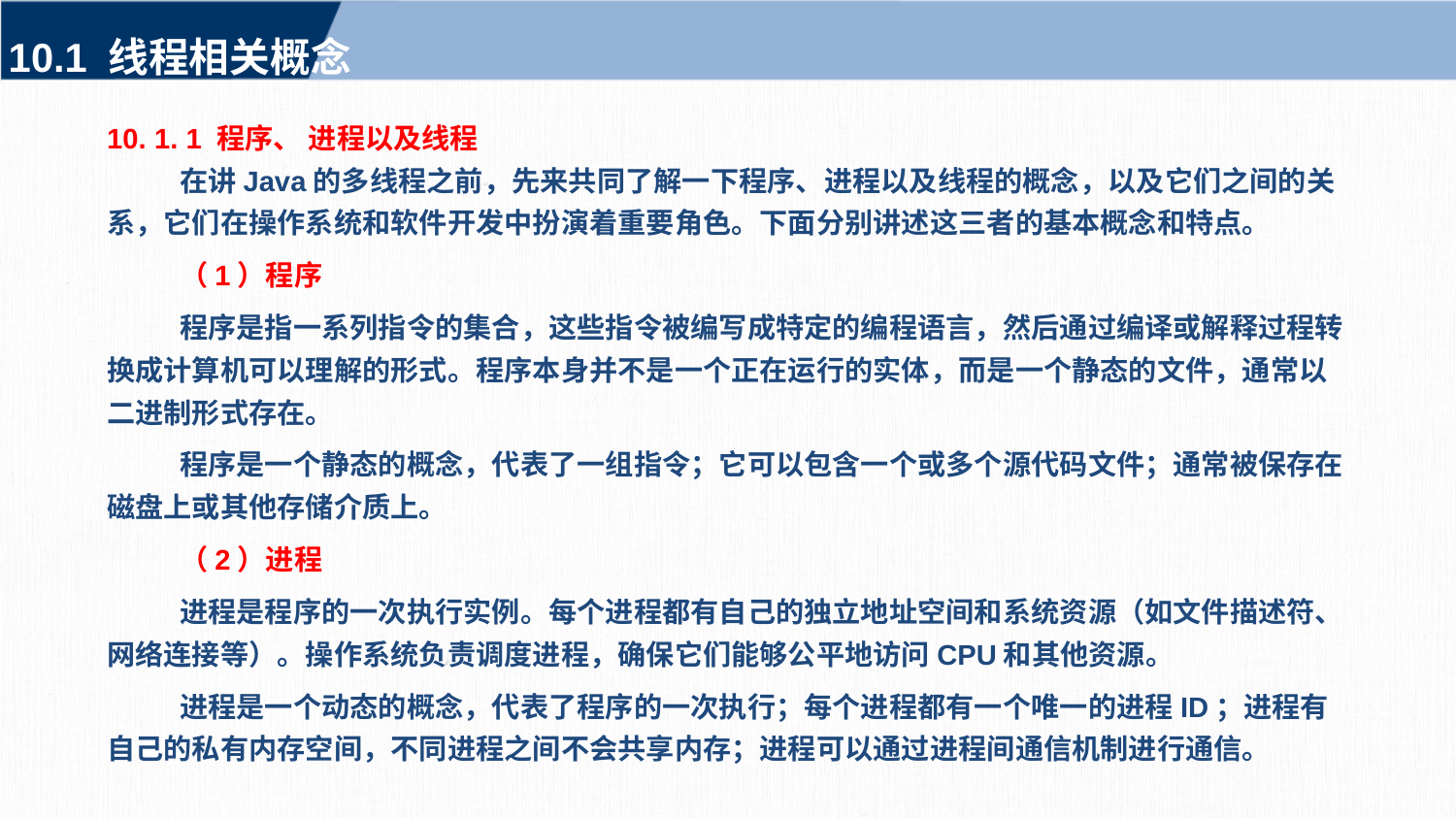

10.1 线程相关概念

10. 1. 1 程序、 进程以及线程
在讲Java的多线程之前，先来共同了解一下程序、进程以及线程的概念，以及它们之间的关系，它们在操作系统和软件开发中扮演着重要角色。下面分别讲述这三者的基本概念和特点。
（1）程序
程序是指一系列指令的集合，这些指令被编写成特定的编程语言，然后通过编译或解释过程转换成计算机可以理解的形式。程序本身并不是一个正在运行的实体，而是一个静态的文件，通常以二进制形式存在。
程序是一个静态的概念，代表了一组指令；它可以包含一个或多个源代码文件；通常被保存在磁盘上或其他存储介质上。
（2）进程
进程是程序的一次执行实例。每个进程都有自己的独立地址空间和系统资源（如文件描述符、网络连接等）。操作系统负责调度进程，确保它们能够公平地访问CPU和其他资源。
进程是一个动态的概念，代表了程序的一次执行；每个进程都有一个唯一的进程ID；进程有自己的私有内存空间，不同进程之间不会共享内存；进程可以通过进程间通信机制进行通信。